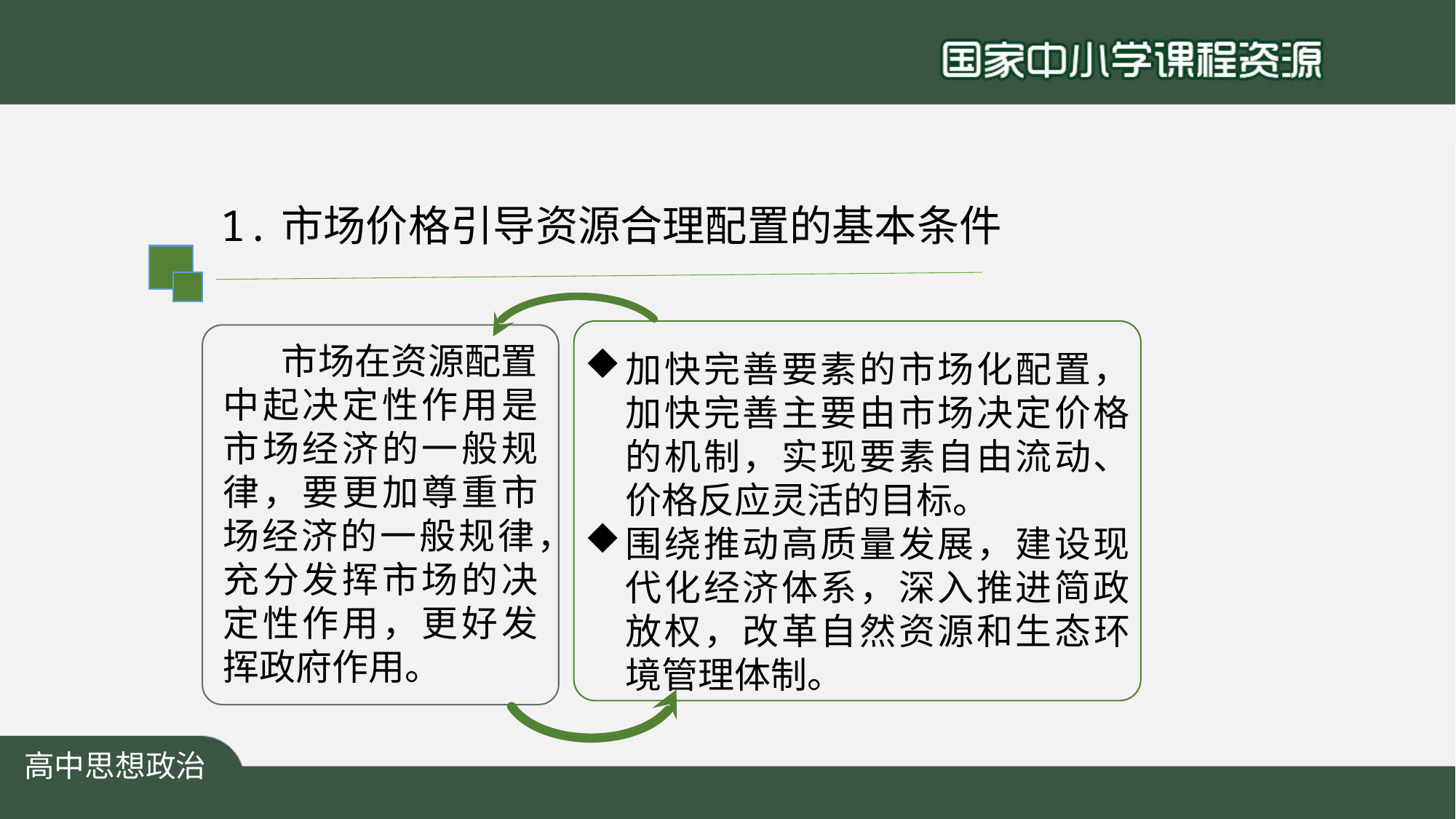

1.市场价格引导资源合理配置的基本条件

加快完善要素的市场化配置，加快完善主要由市场决定价格的机制，实现要素自由流动、价格反应灵活的目标。
围绕推动高质量发展，建设现代化经济体系，深入推进简政放权，改革自然资源和生态环境管理体制。

　　市场在资源配置中起决定性作用是市场经济的一般规律，要更加尊重市场经济的一般规律，充分发挥市场的决定性作用，更好发挥政府作用。